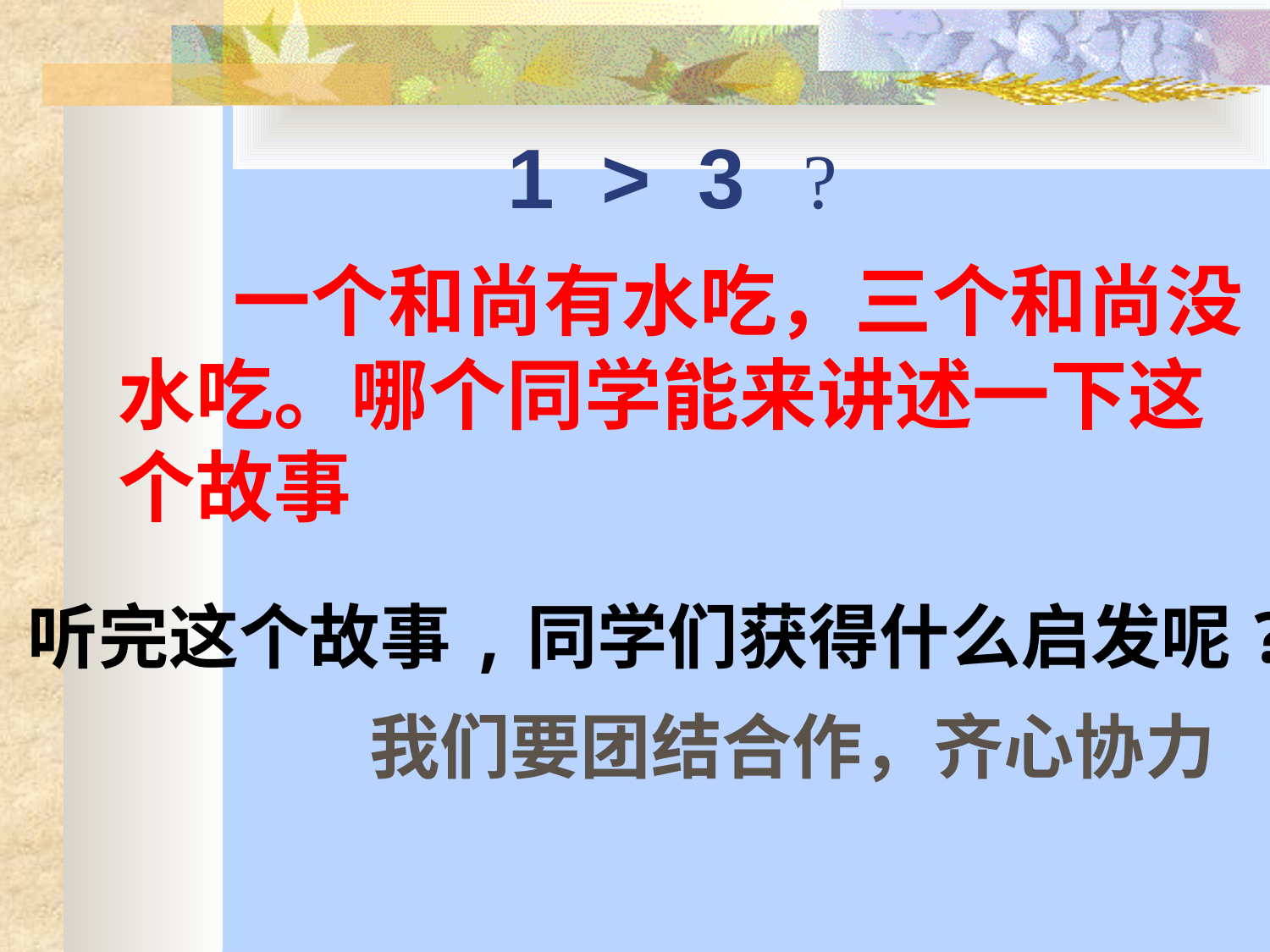

# 1  >  3   ?
             一个和尚有水吃，三个和尚没水吃。哪个同学能来讲述一下这个故事
听完这个故事,同学们获得什么启发呢?
我们要团结合作，齐心协力